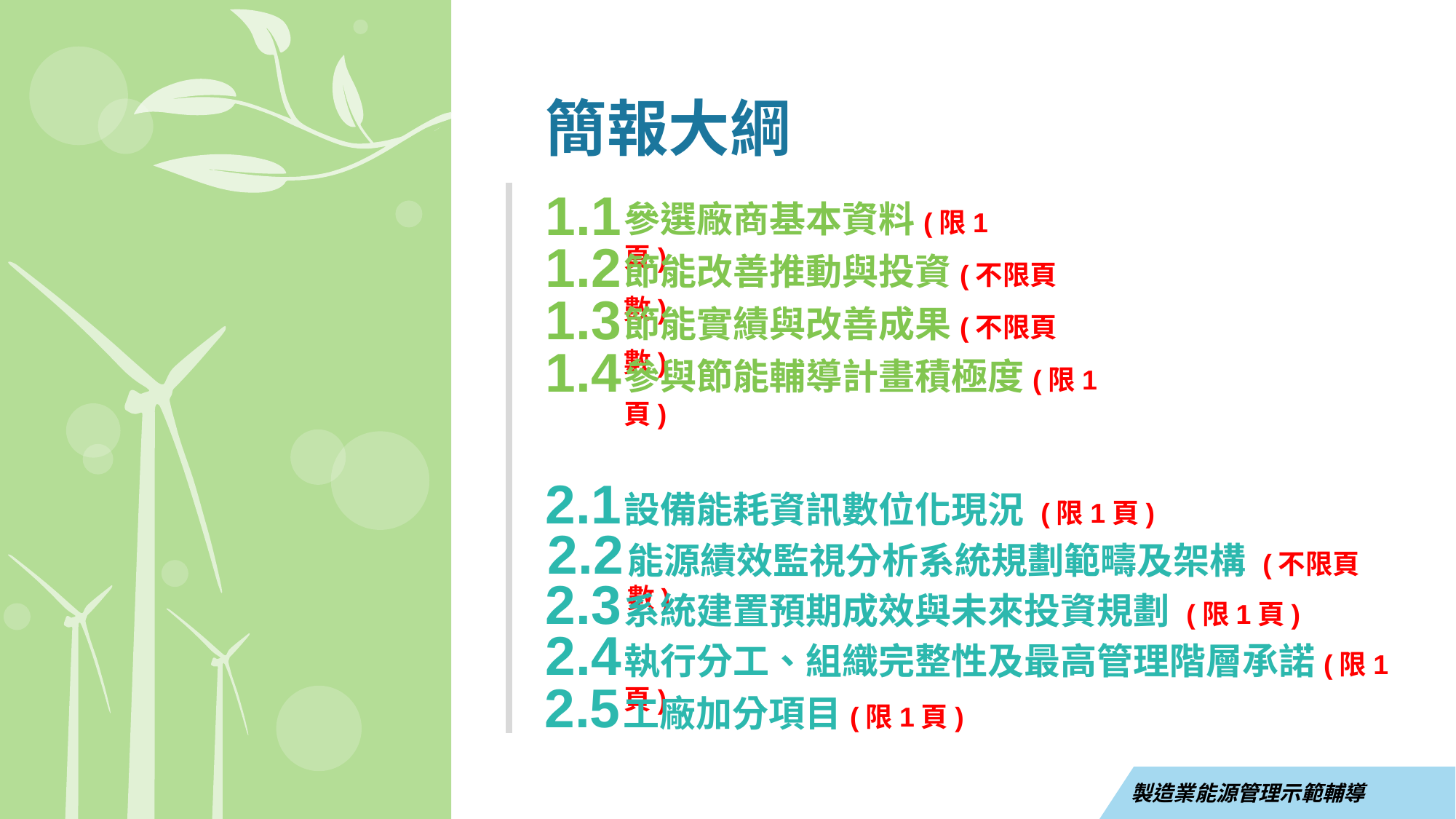

簡報大綱
1.1
參選廠商基本資料(限1頁)
1.2
節能改善推動與投資(不限頁數)
1.3
節能實績與改善成果(不限頁數)
1.4
參與節能輔導計畫積極度(限1頁)
2.1
設備能耗資訊數位化現況 (限1頁)
2.2
能源績效監視分析系統規劃範疇及架構 (不限頁數)
2.3
系統建置預期成效與未來投資規劃 (限1頁)
2.4
執行分工、組織完整性及最高管理階層承諾(限1頁)
2.5
工廠加分項目(限1頁)